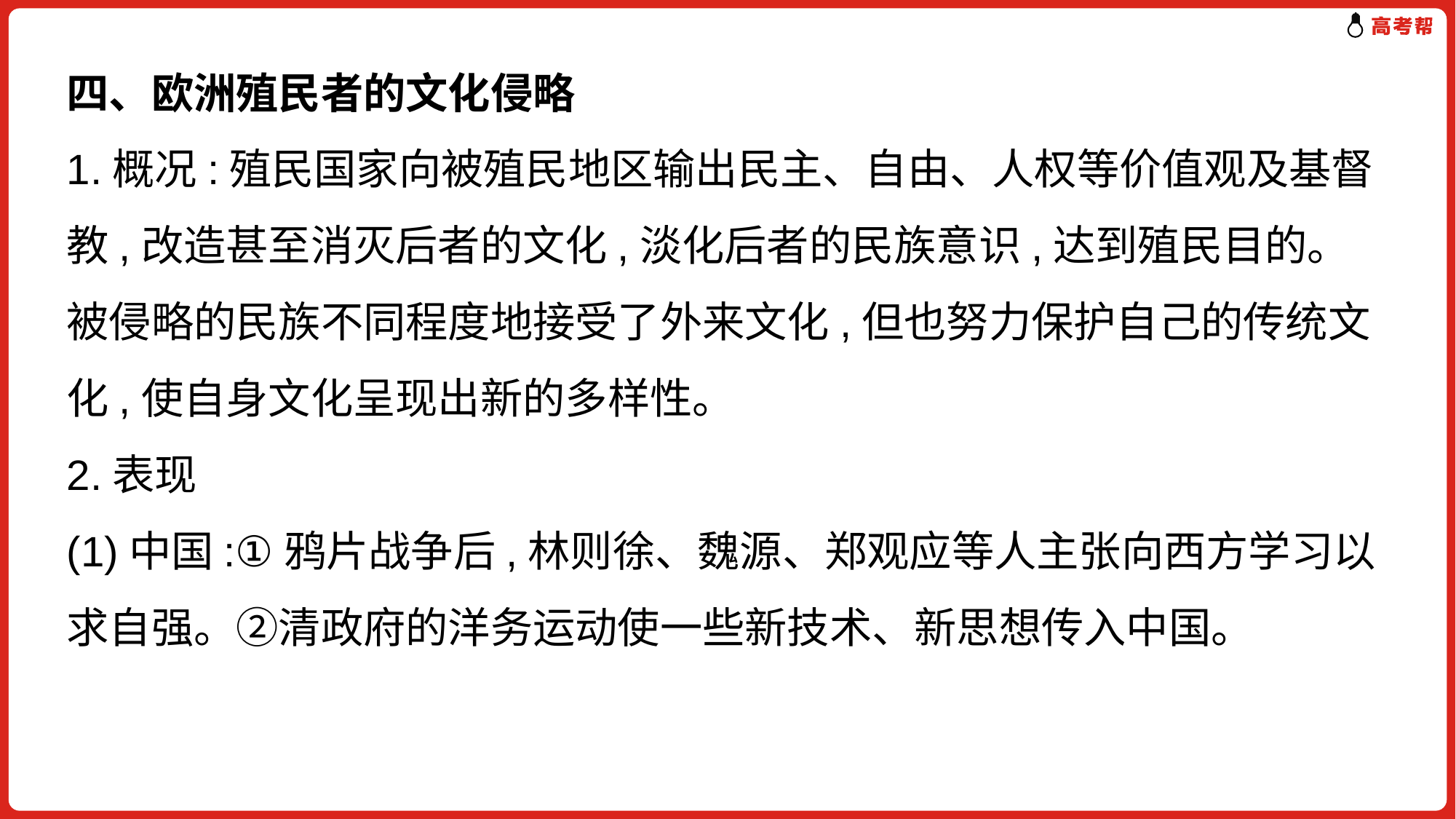

四、欧洲殖民者的文化侵略
1.概况:殖民国家向被殖民地区输出民主、自由、人权等价值观及基督教,改造甚至消灭后者的文化,淡化后者的民族意识,达到殖民目的。被侵略的民族不同程度地接受了外来文化,但也努力保护自己的传统文化,使自身文化呈现出新的多样性。
2.表现
(1)中国:①鸦片战争后,林则徐、魏源、郑观应等人主张向西方学习以求自强。②清政府的洋务运动使一些新技术、新思想传入中国。